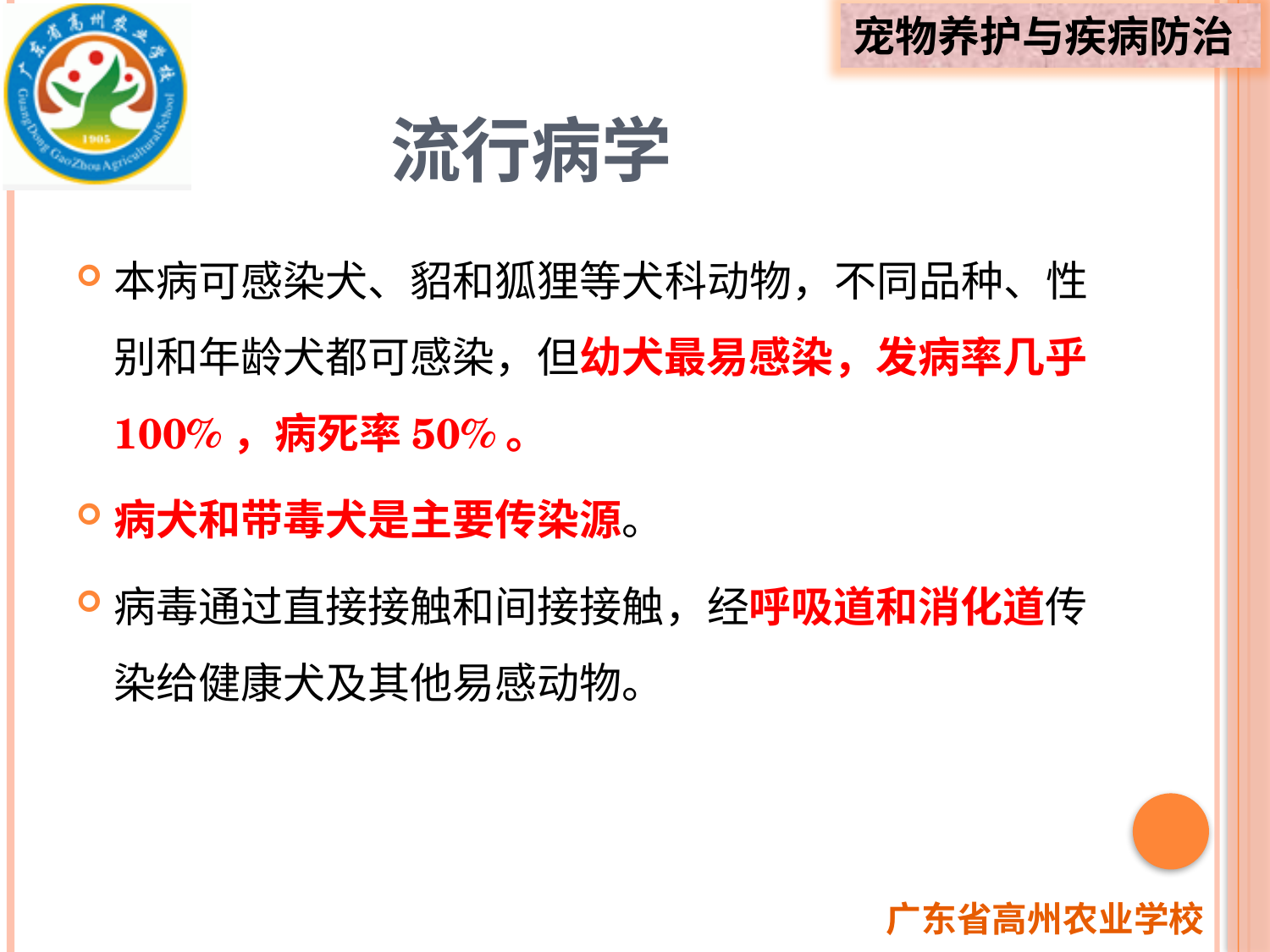

# 流行病学
本病可感染犬、貂和狐狸等犬科动物，不同品种、性别和年龄犬都可感染，但幼犬最易感染，发病率几乎100%，病死率50%。
病犬和带毒犬是主要传染源。
病毒通过直接接触和间接接触，经呼吸道和消化道传染给健康犬及其他易感动物。